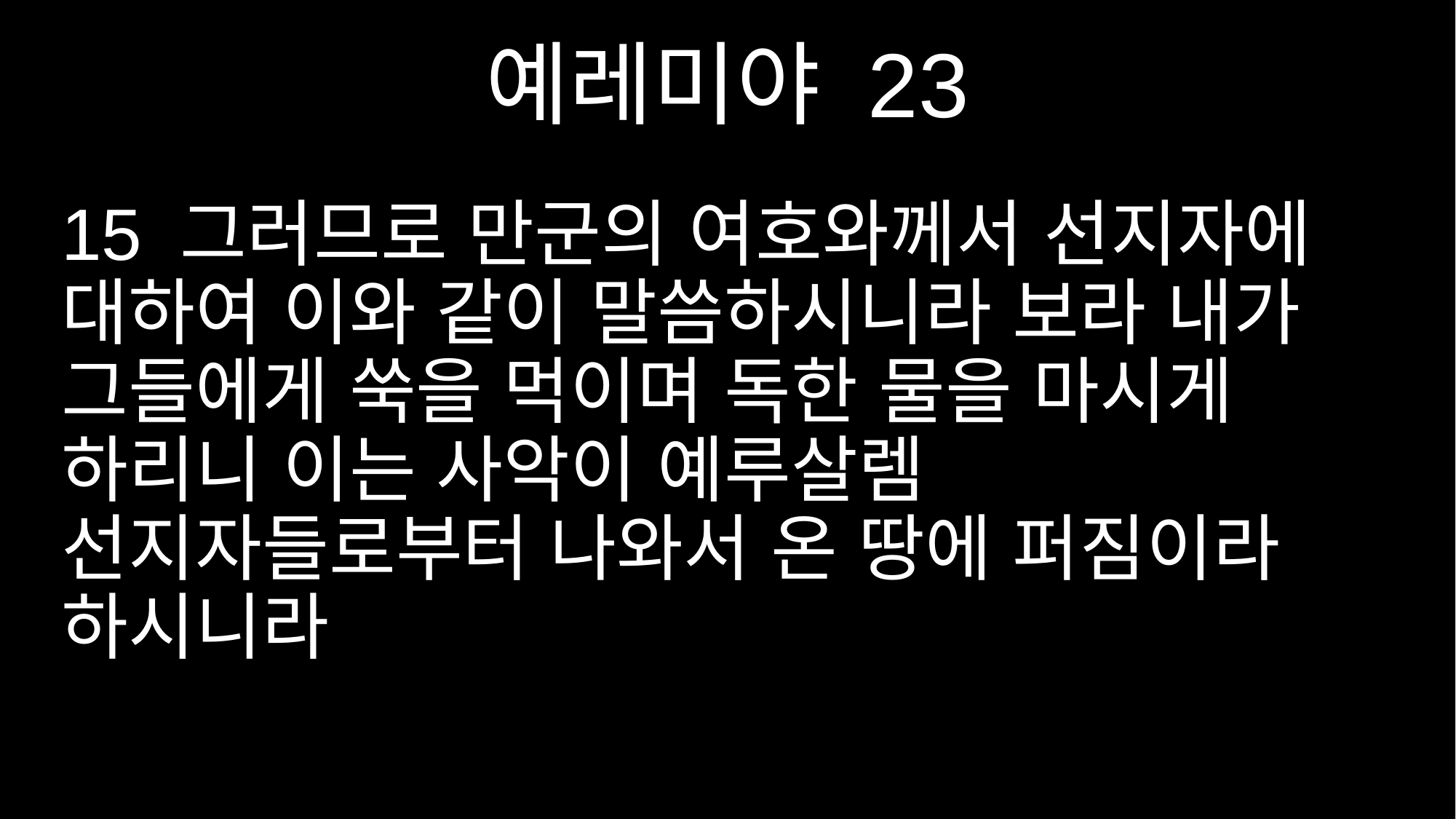

예레미야 23
15 그러므로 만군의 여호와께서 선지자에 대하여 이와 같이 말씀하시니라 보라 내가 그들에게 쑥을 먹이며 독한 물을 마시게 하리니 이는 사악이 예루살렘 선지자들로부터 나와서 온 땅에 퍼짐이라 하시니라